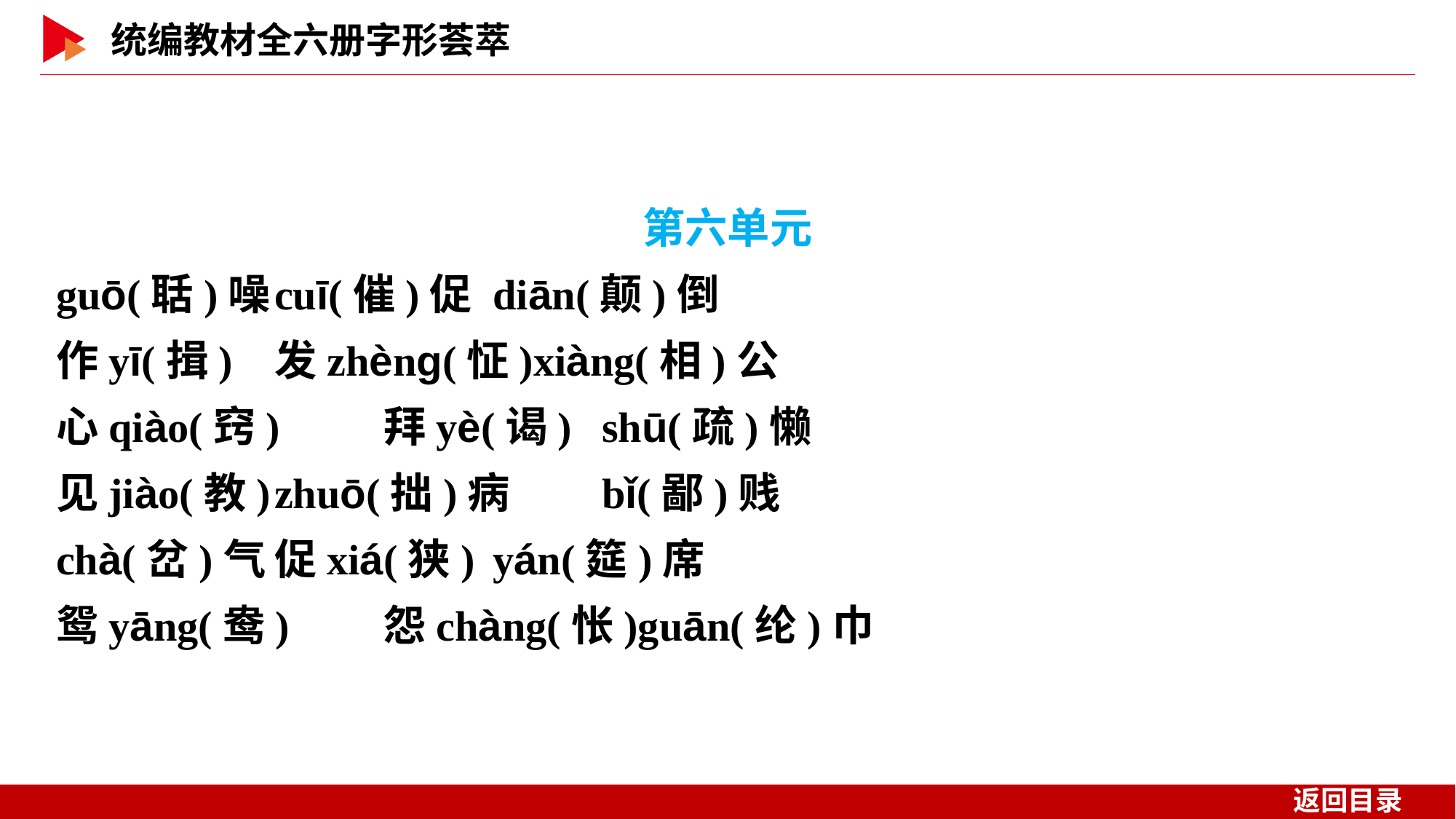

第六单元
guō(聒)噪	cuī(催)促	diān(颠)倒
作yī(揖)	发zhènɡ(怔)xiàng(相)公
心qiào(窍)	拜yè(谒)	shū(疏)懒
见jiào(教)	zhuō(拙)病	bǐ(鄙)贱
chà(岔)气	促xiá(狭)	yán(筵)席
鸳yāng(鸯)	怨chàng(怅)guān(纶)巾